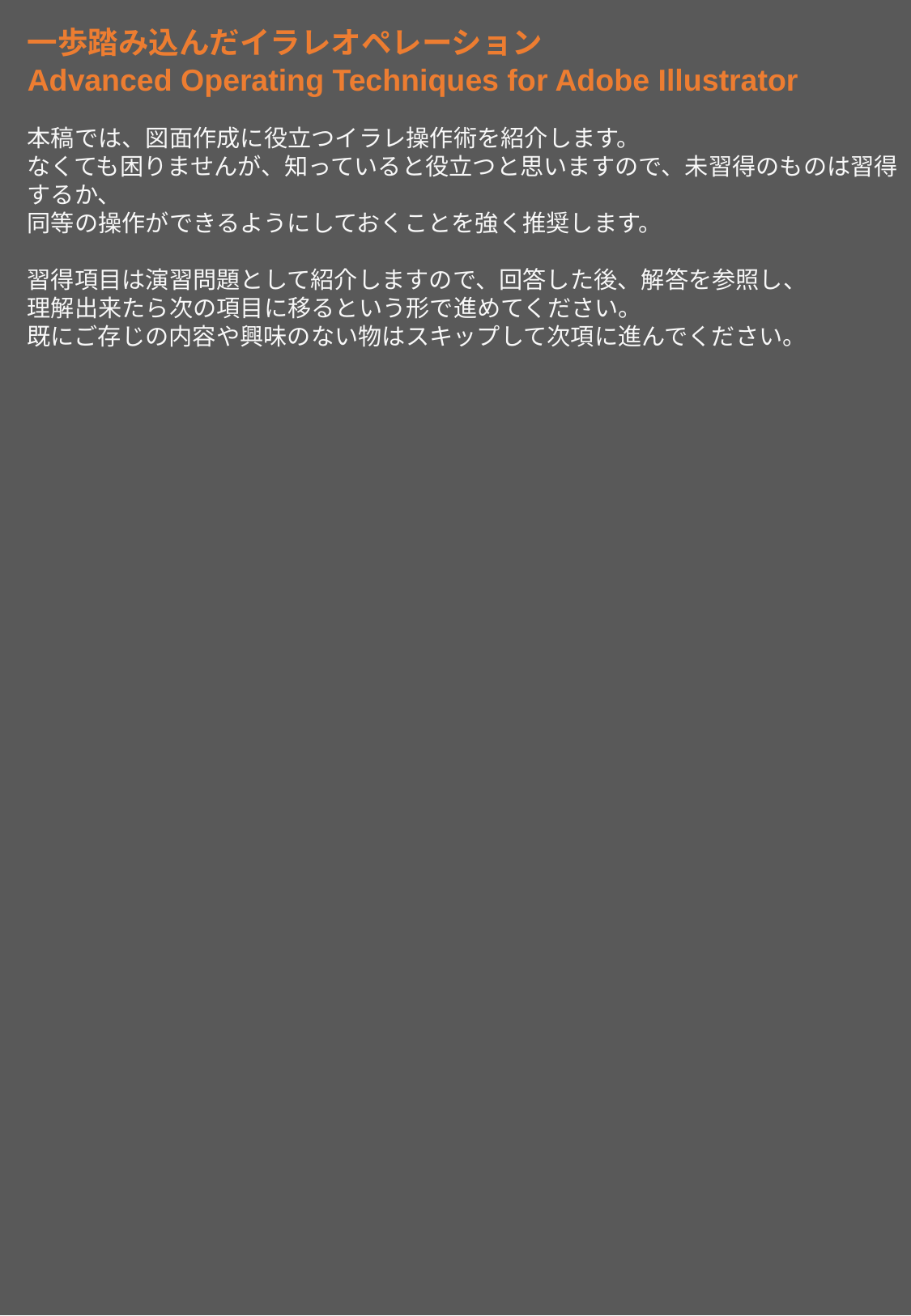

一歩踏み込んだイラレオペレーション
Advanced Operating Techniques for Adobe Illustrator
本稿では、図面作成に役立つイラレ操作術を紹介します。
なくても困りませんが、知っていると役立つと思いますので、未習得のものは習得するか、
同等の操作ができるようにしておくことを強く推奨します。

習得項目は演習問題として紹介しますので、回答した後、解答を参照し、
理解出来たら次の項目に移るという形で進めてください。
既にご存じの内容や興味のない物はスキップして次項に進んでください。